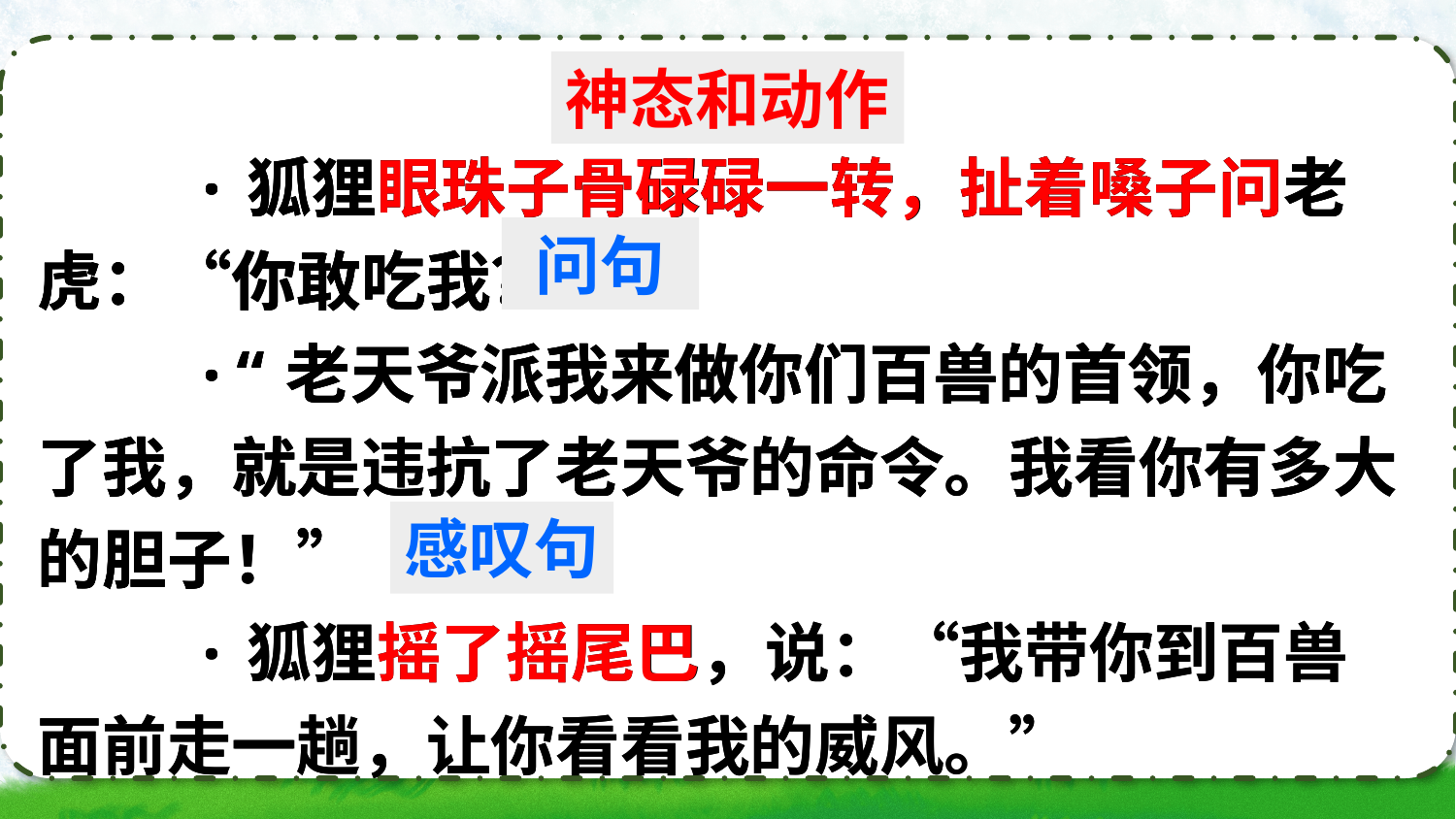

神态和动作
    ·狐狸眼珠子骨碌碌一转，扯着嗓子问老虎：“你敢吃我？”
    ·“老天爷派我来做你们百兽的首领，你吃了我，就是违抗了老天爷的命令。我看你有多大的胆子！”
    ·狐狸摇了摇尾巴，说：“我带你到百兽面前走一趟，让你看看我的威风。”
    ·狐狸眼珠子骨碌碌一转，扯着嗓子问老虎：“你敢吃我？”
    ·“老天爷派我来做你们百兽的首领，你吃了我，就是违抗了老天爷的命令。我看你有多大的胆子！”
    ·狐狸摇了摇尾巴，说：“我带你到百兽面前走一趟，让你看看我的威风。”
    ·狐狸眼珠子骨碌碌一转，扯着嗓子问老虎：“你敢吃我？”
    ·“老天爷派我来做你们百兽的首领，你吃了我，就是违抗了老天爷的命令。我看你有多大的胆子！”
问句
感叹句